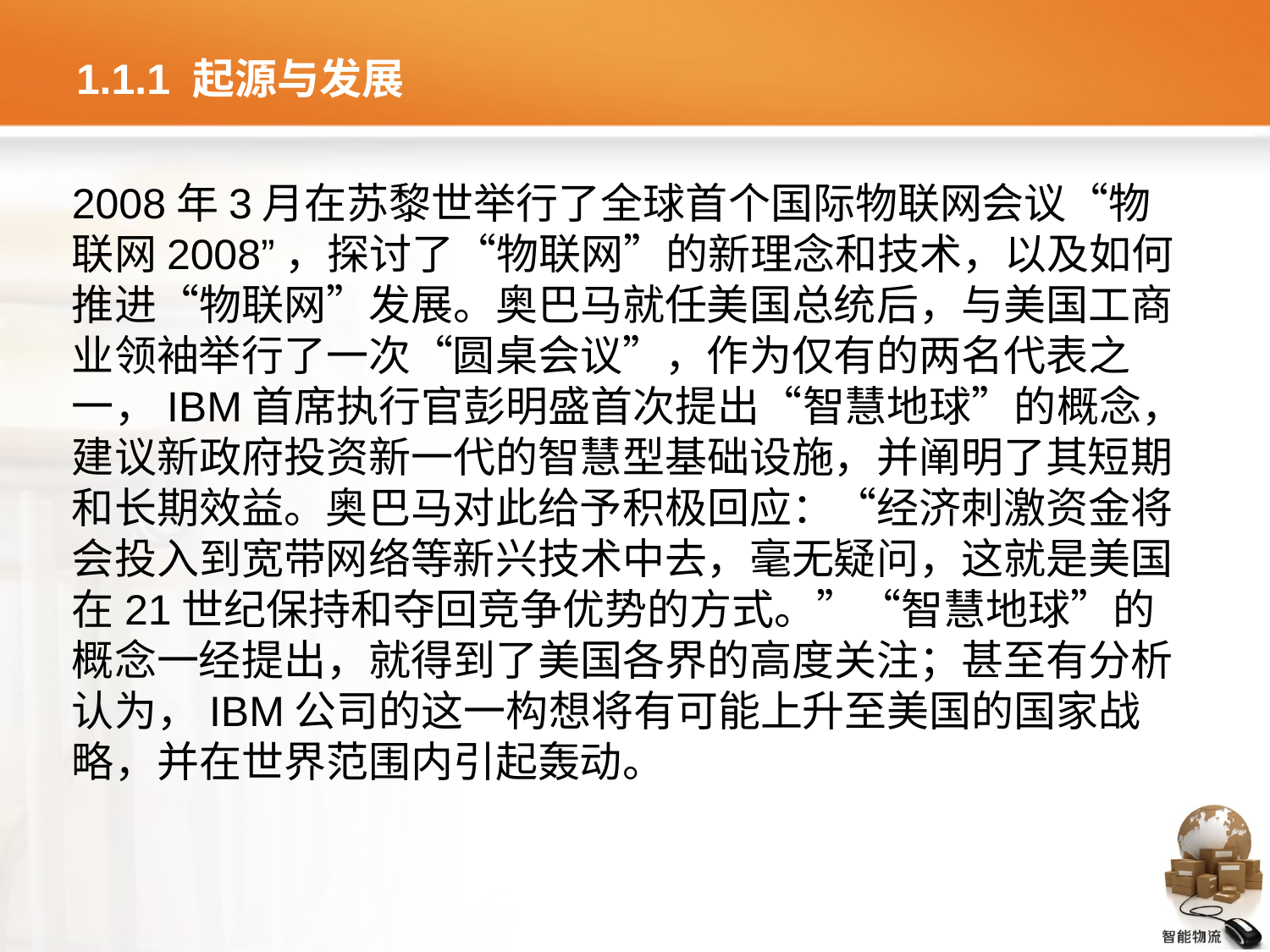

# 1.1.1 起源与发展
2008年3月在苏黎世举行了全球首个国际物联网会议“物联网2008”，探讨了“物联网”的新理念和技术，以及如何推进“物联网”发展。奥巴马就任美国总统后，与美国工商业领袖举行了一次“圆桌会议”，作为仅有的两名代表之一，IBM首席执行官彭明盛首次提出“智慧地球”的概念，建议新政府投资新一代的智慧型基础设施，并阐明了其短期和长期效益。奥巴马对此给予积极回应：“经济刺激资金将会投入到宽带网络等新兴技术中去，毫无疑问，这就是美国在21世纪保持和夺回竞争优势的方式。”“智慧地球”的概念一经提出，就得到了美国各界的高度关注；甚至有分析认为，IBM公司的这一构想将有可能上升至美国的国家战略，并在世界范围内引起轰动。